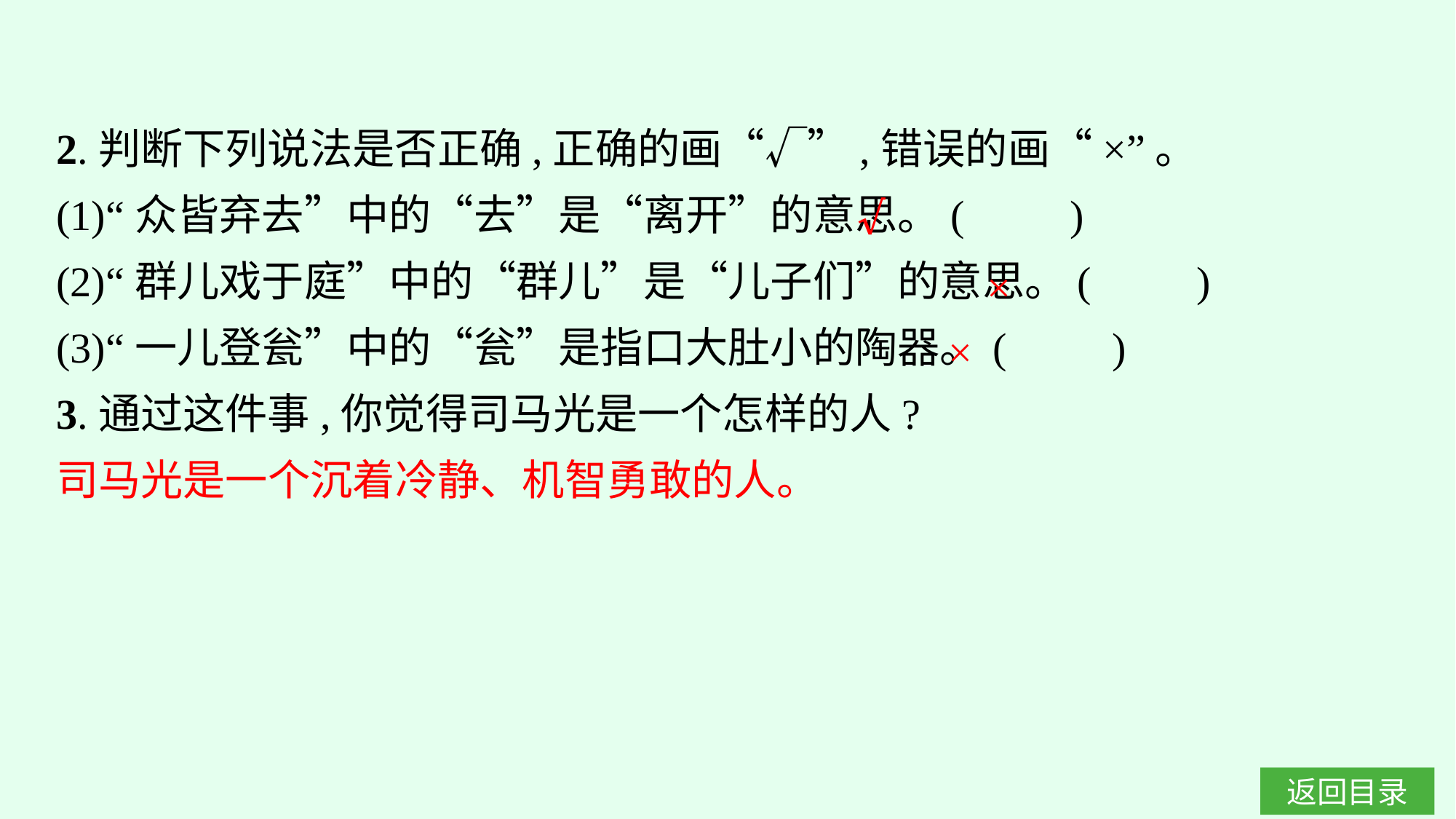

2.判断下列说法是否正确,正确的画“√”,错误的画“×”。
(1)“众皆弃去”中的“去”是“离开”的意思。(　　)
(2)“群儿戏于庭”中的“群儿”是“儿子们”的意思。(　　)
(3)“一儿登瓮”中的“瓮”是指口大肚小的陶器。(　　)
3.通过这件事,你觉得司马光是一个怎样的人?
司马光是一个沉着冷静、机智勇敢的人。
√
×
×